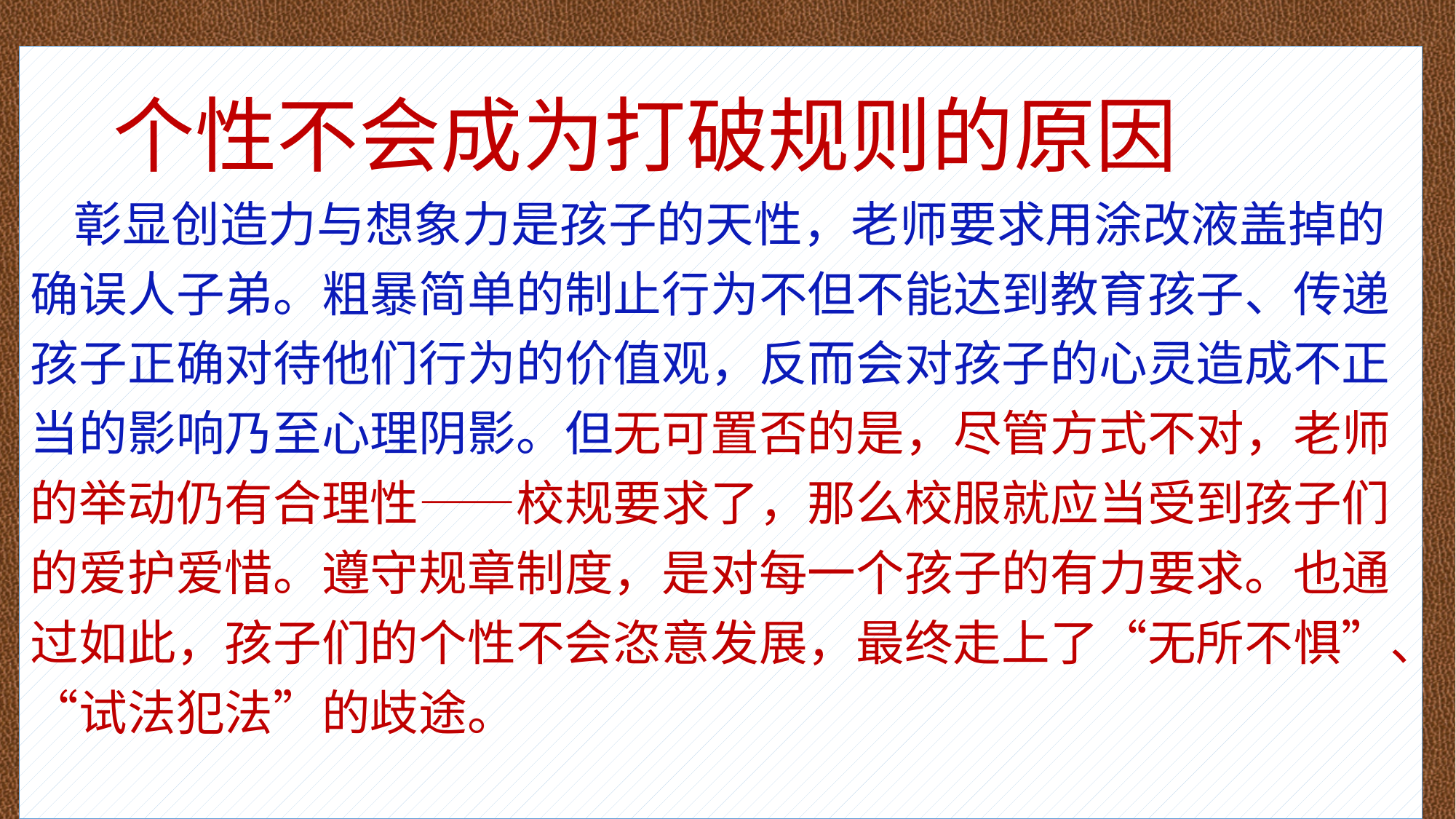

# 个性不会成为打破规则的原因 彰显创造力与想象力是孩子的天性，老师要求用涂改液盖掉的确误人子弟。粗暴简单的制止行为不但不能达到教育孩子、传递孩子正确对待他们行为的价值观，反而会对孩子的心灵造成不正当的影响乃至心理阴影。但无可置否的是，尽管方式不对，老师的举动仍有合理性——校规要求了，那么校服就应当受到孩子们的爱护爱惜。遵守规章制度，是对每一个孩子的有力要求。也通过如此，孩子们的个性不会恣意发展，最终走上了“无所不惧”、“试法犯法”的歧途。